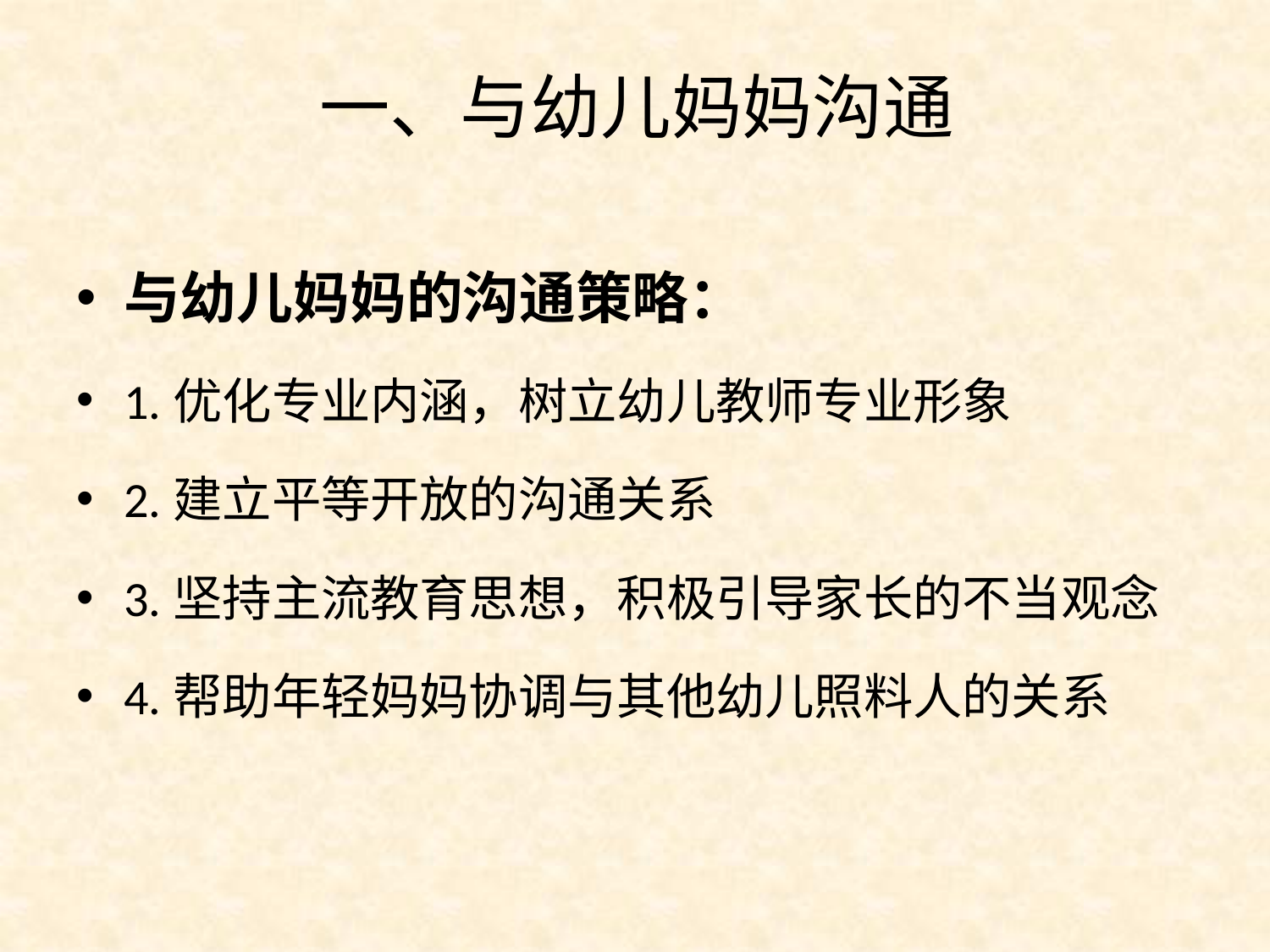

# 一、与幼儿妈妈沟通
与幼儿妈妈的沟通策略：
1.优化专业内涵，树立幼儿教师专业形象
2.建立平等开放的沟通关系
3.坚持主流教育思想，积极引导家长的不当观念
4.帮助年轻妈妈协调与其他幼儿照料人的关系